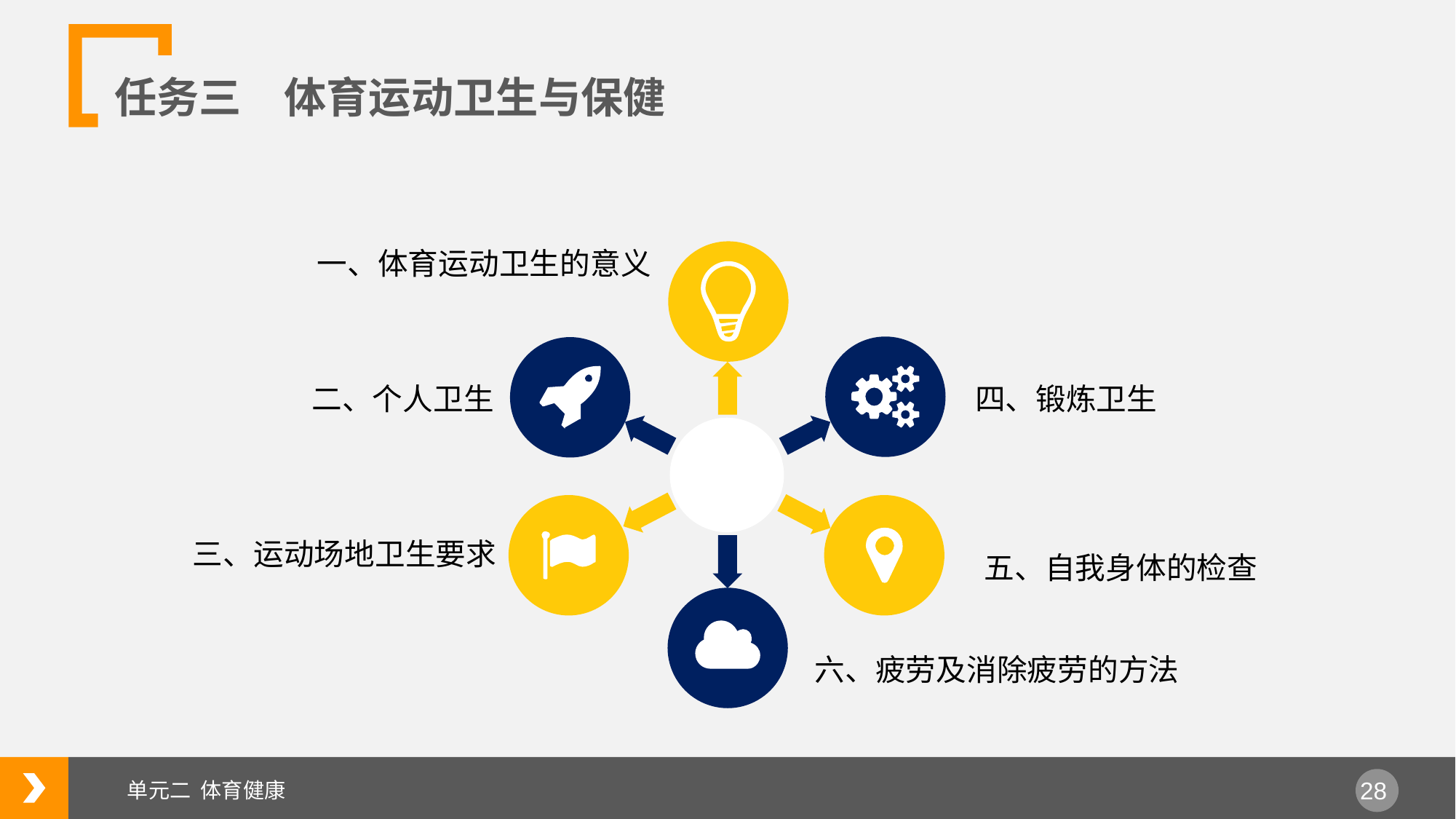

任务三　体育运动卫生与保健
一、体育运动卫生的意义

二、个人卫生
四、锻炼卫生

三、运动场地卫生要求

五、自我身体的检查

六、疲劳及消除疲劳的方法
单元二  体育健康